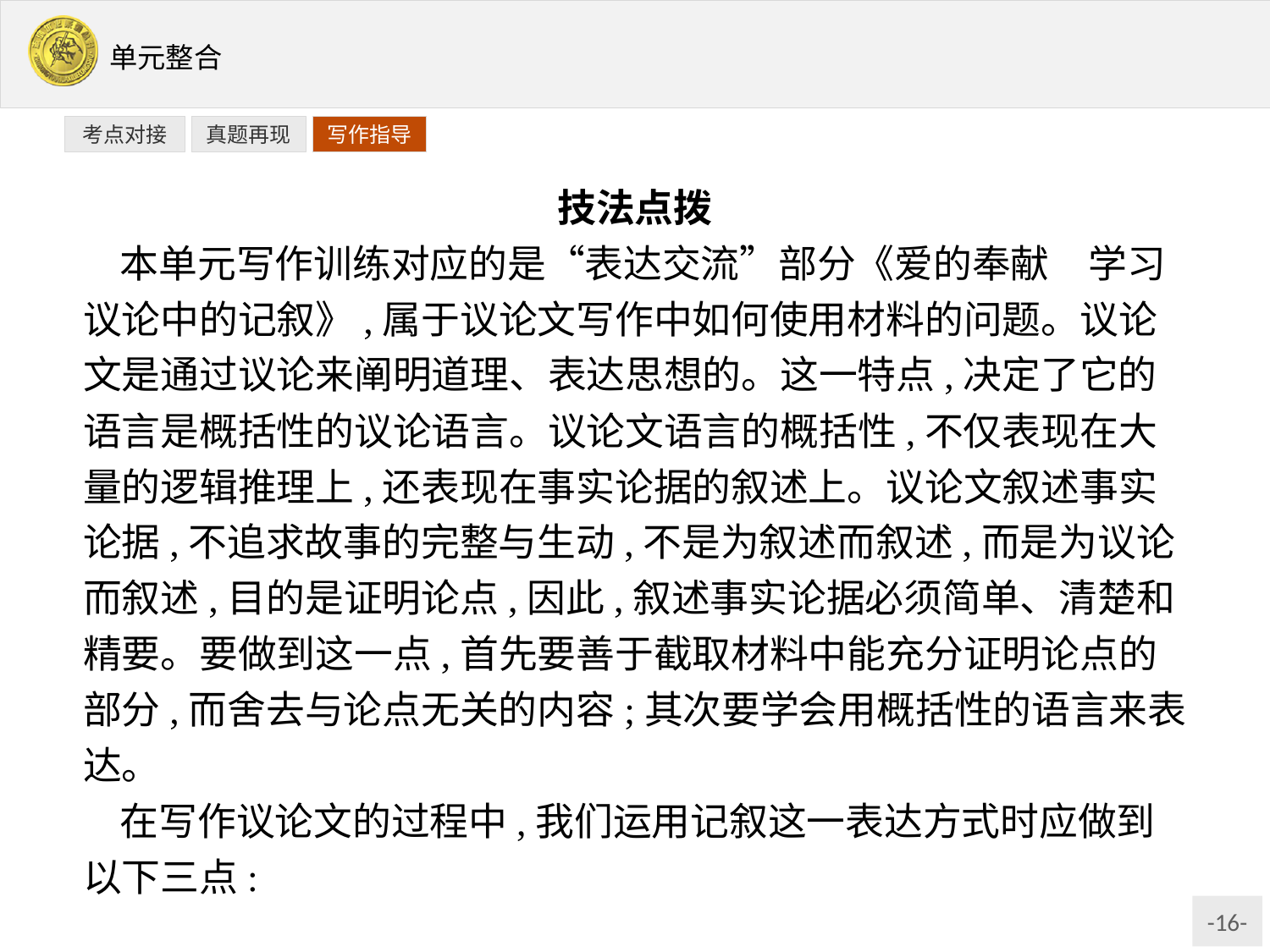

写作指导
考点对接
真题再现
技法点拨
本单元写作训练对应的是“表达交流”部分《爱的奉献　学习议论中的记叙》,属于议论文写作中如何使用材料的问题。议论文是通过议论来阐明道理、表达思想的。这一特点,决定了它的语言是概括性的议论语言。议论文语言的概括性,不仅表现在大量的逻辑推理上,还表现在事实论据的叙述上。议论文叙述事实论据,不追求故事的完整与生动,不是为叙述而叙述,而是为议论而叙述,目的是证明论点,因此,叙述事实论据必须简单、清楚和精要。要做到这一点,首先要善于截取材料中能充分证明论点的部分,而舍去与论点无关的内容;其次要学会用概括性的语言来表达。
在写作议论文的过程中,我们运用记叙这一表达方式时应做到以下三点: